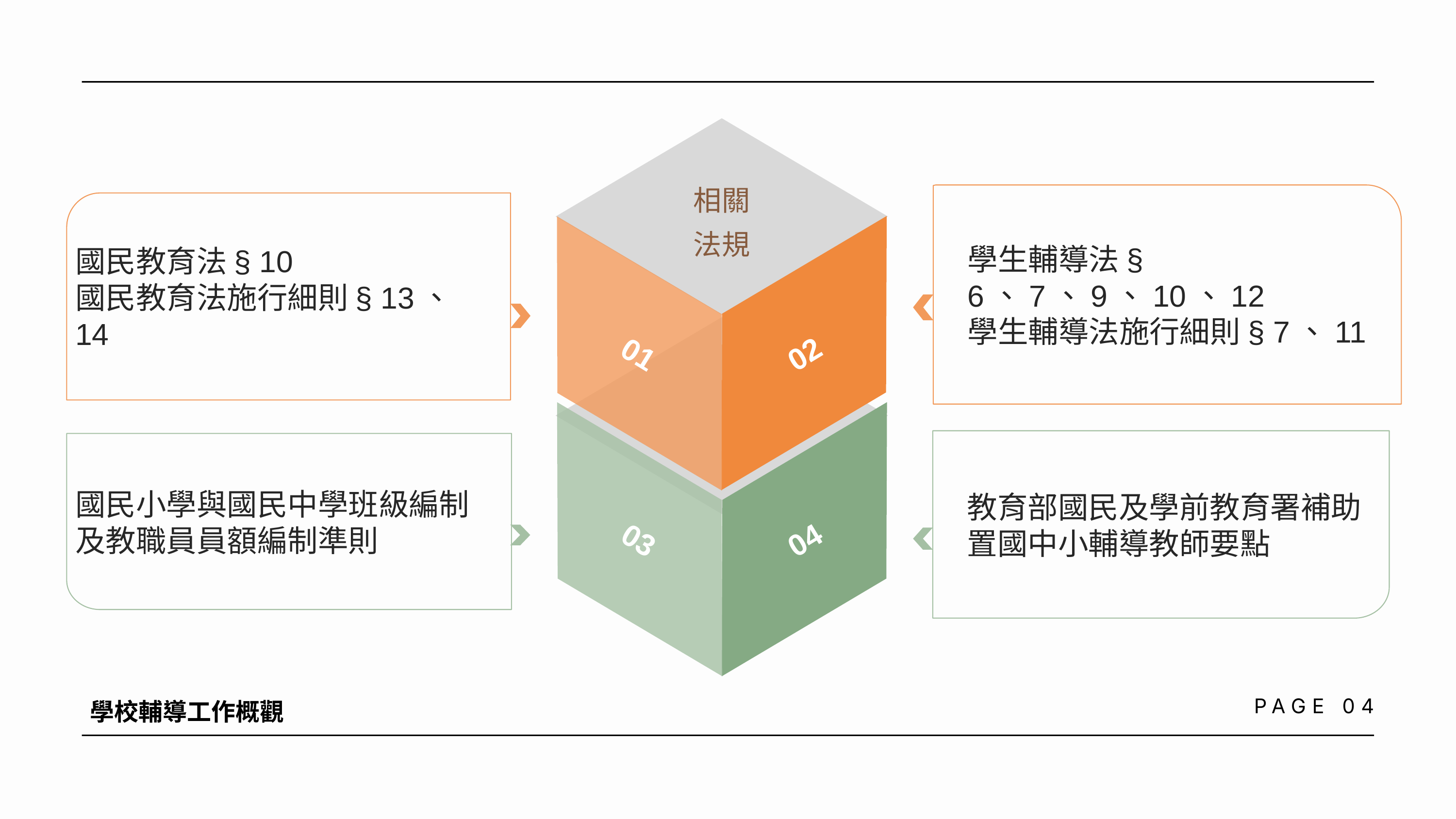

相關
法規

02
01
03
04
學生輔導法§ 6、7、9、10、12
學生輔導法施行細則§ 7、11

國民教育法§ 10
國民教育法施行細則§ 13、14

教育部國民及學前教育署補助置國中小輔導教師要點

國民小學與國民中學班級編制及教職員員額編制準則

PAGE 04
學校輔導工作概觀